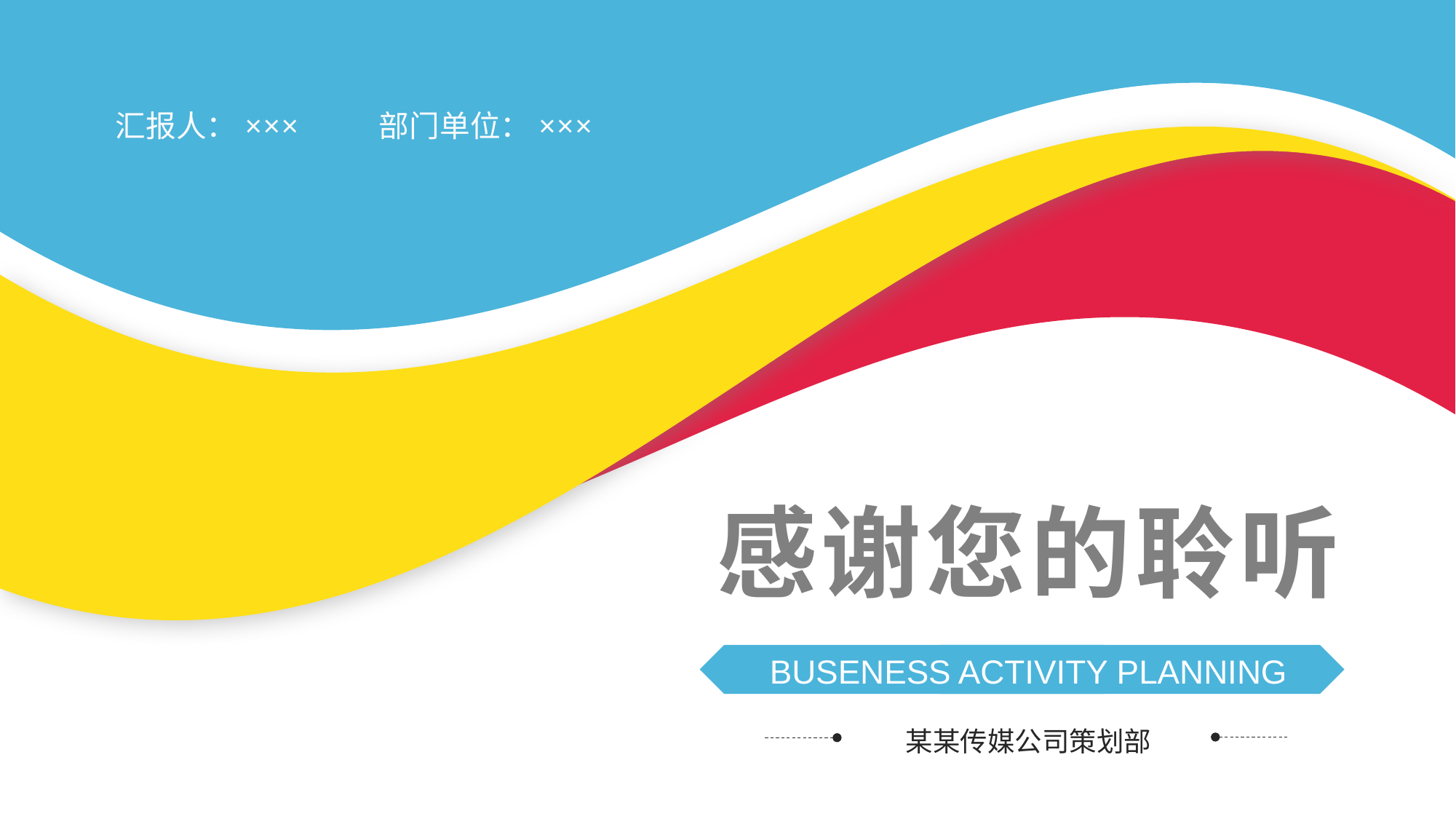

汇报人：×××    部门单位：×××

感谢您的聆听

BUSENESS ACTIVITY PLANNING
某某传媒公司策划部